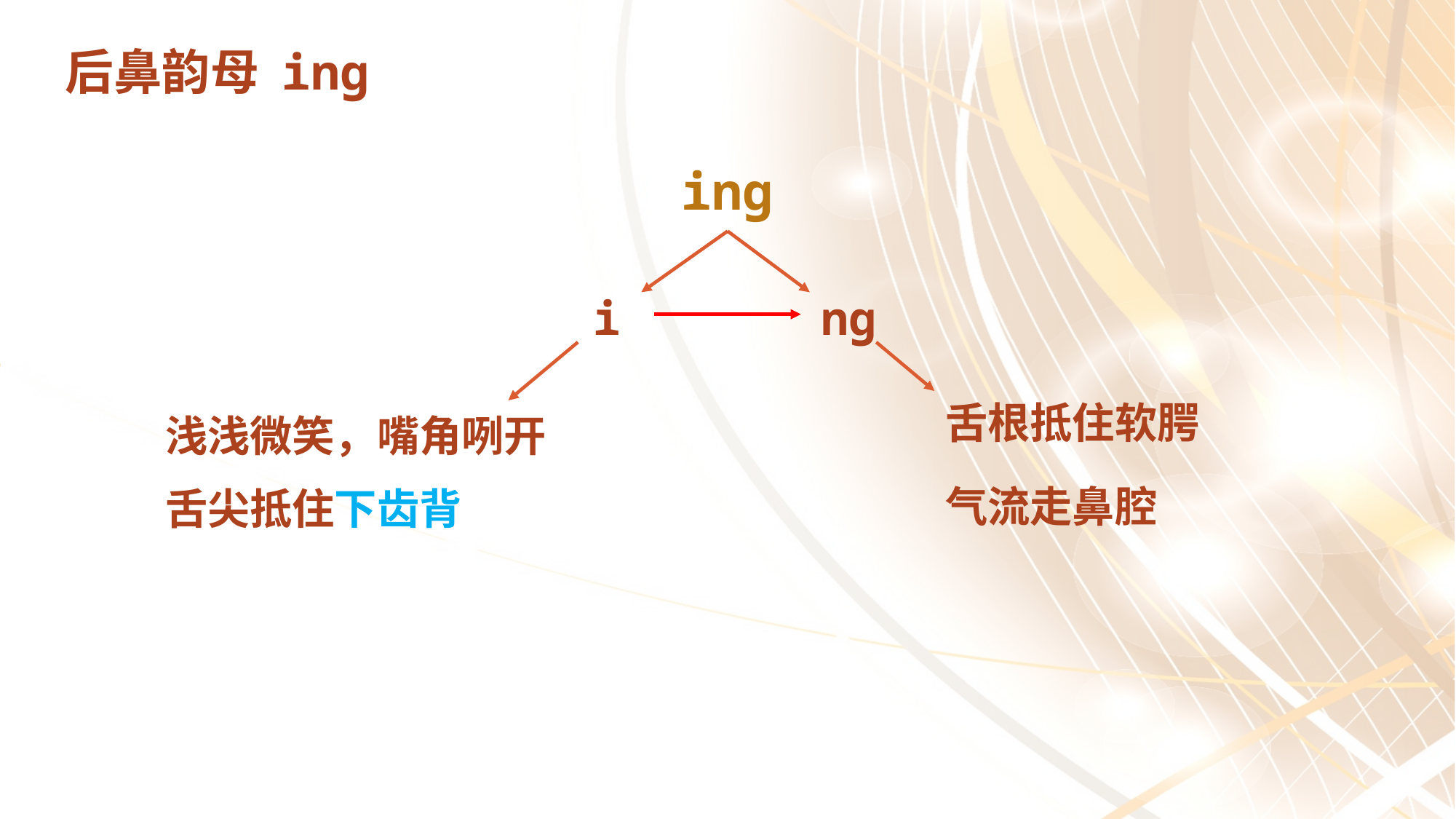

# 后鼻韵母 inɡ
inɡ
i
nɡ
舌根抵住软腭
气流走鼻腔
浅浅微笑，嘴角咧开
舌尖抵住下齿背